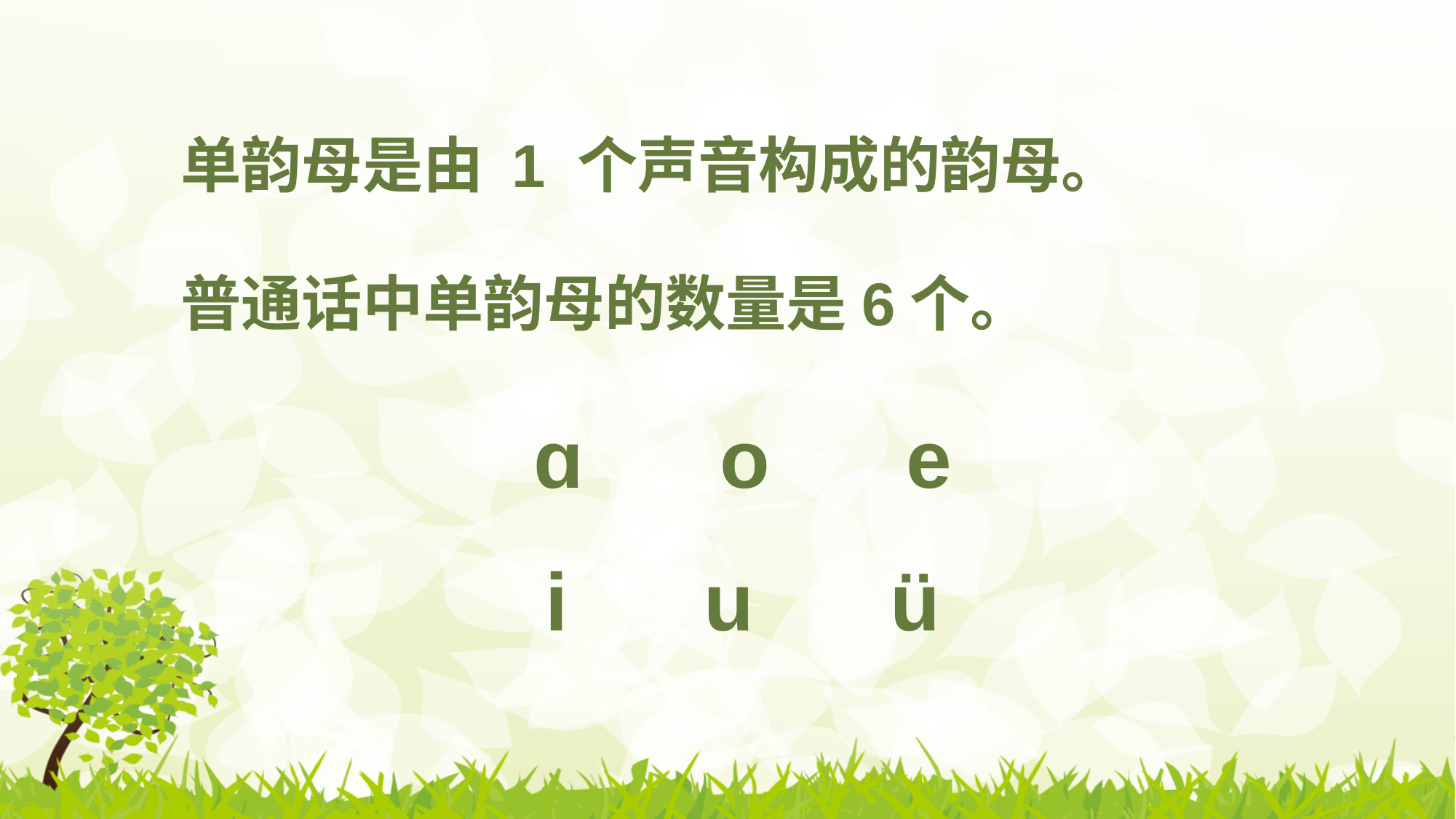

单韵母是由 1 个声音构成的韵母。

    普通话中单韵母的数量是6个。

ɑ      o      e

i      u      ü